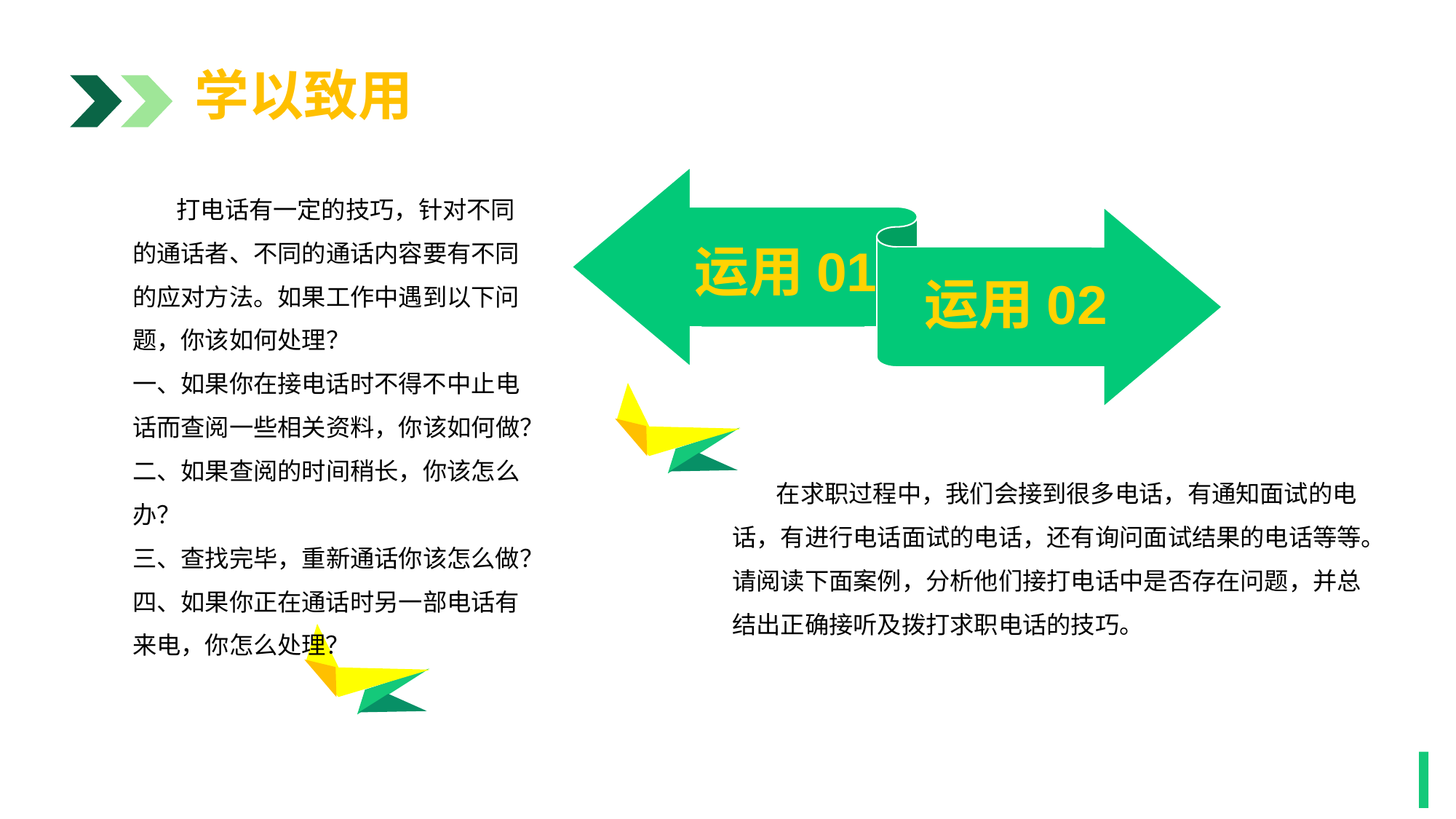

学以致用

运用01
运用02
       打电话有一定的技巧，针对不同的通话者、不同的通话内容要有不同的应对方法。如果工作中遇到以下问题，你该如何处理？
一、如果你在接电话时不得不中止电话而查阅一些相关资料，你该如何做？
二、如果查阅的时间稍长，你该怎么办？
三、查找完毕，重新通话你该怎么做？
四、如果你正在通话时另一部电话有来电，你怎么处理？

1

       在求职过程中，我们会接到很多电话，有通知面试的电话，有进行电话面试的电话，还有询问面试结果的电话等等。请阅读下面案例，分析他们接打电话中是否存在问题，并总结出正确接听及拨打求职电话的技巧。

1
10